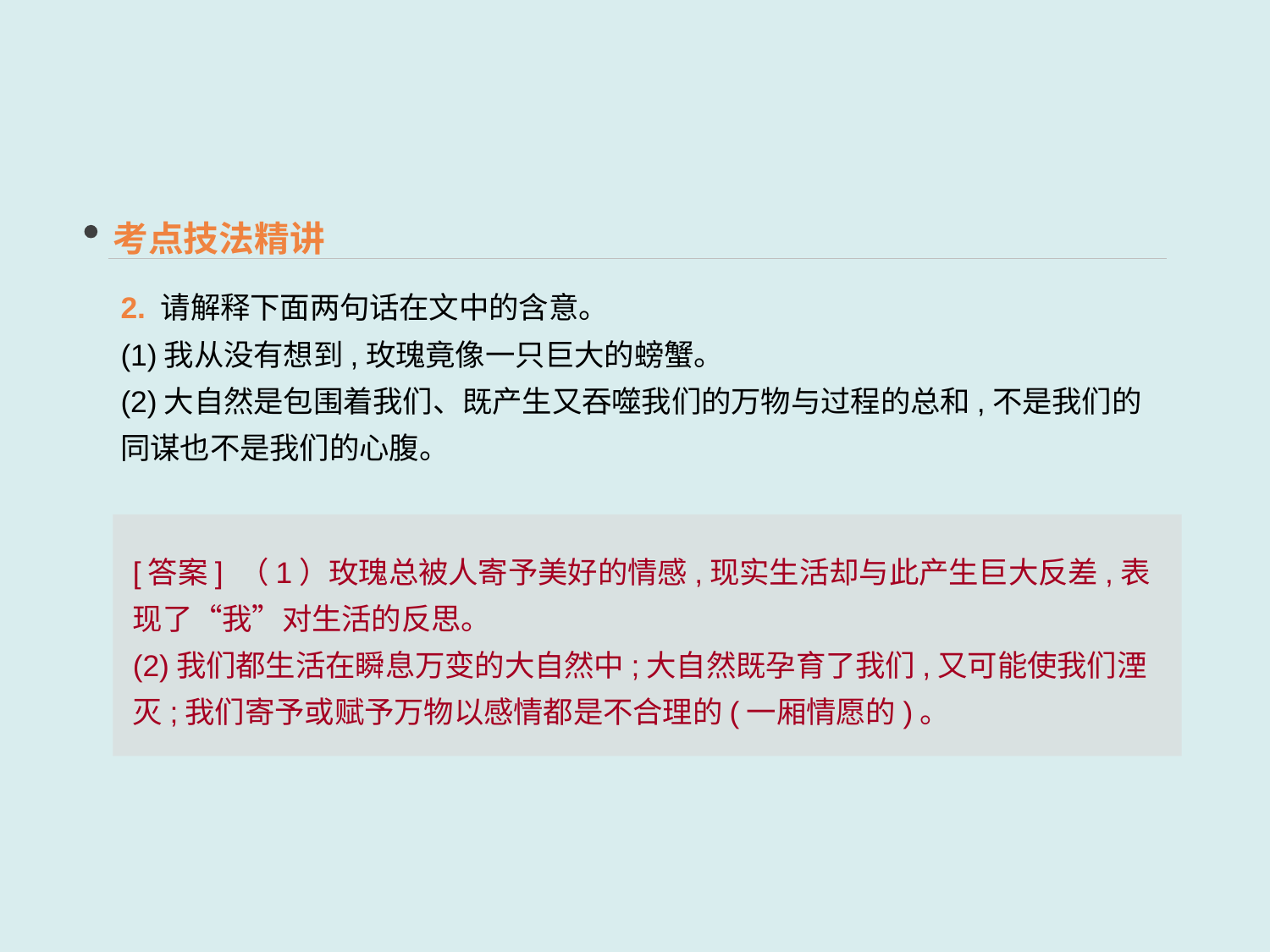

考点技法精讲

2. 请解释下面两句话在文中的含意。
(1)我从没有想到,玫瑰竟像一只巨大的螃蟹。
(2)大自然是包围着我们、既产生又吞噬我们的万物与过程的总和,不是我们的同谋也不是我们的心腹。

[答案] （1）玫瑰总被人寄予美好的情感,现实生活却与此产生巨大反差,表现了“我”对生活的反思。
(2)我们都生活在瞬息万变的大自然中;大自然既孕育了我们,又可能使我们湮灭;我们寄予或赋予万物以感情都是不合理的(一厢情愿的)。